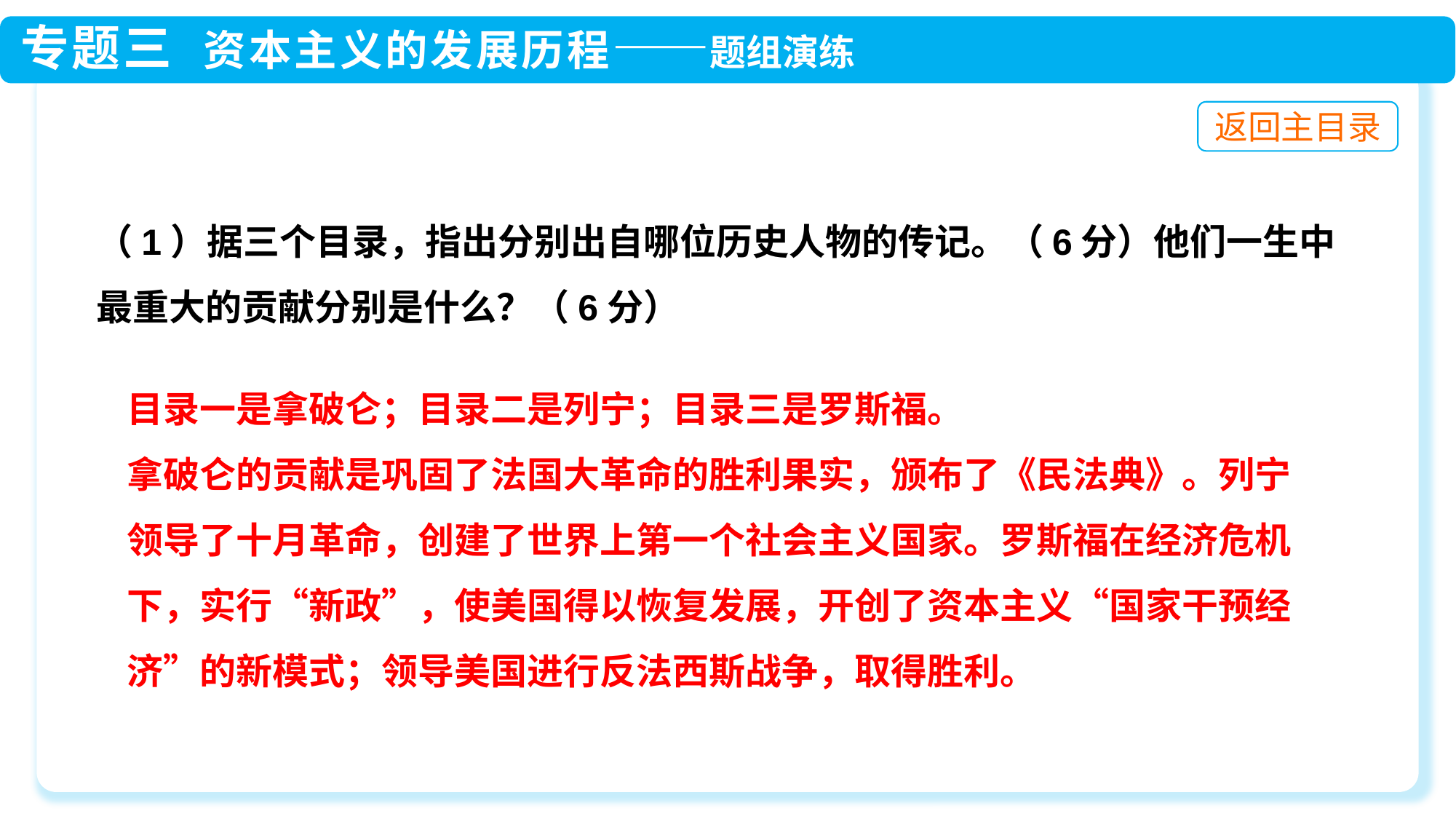

（1）据三个目录，指出分别出自哪位历史人物的传记。（6分）他们一生中最重大的贡献分别是什么？（6分）
目录一是拿破仑；目录二是列宁；目录三是罗斯福。
拿破仑的贡献是巩固了法国大革命的胜利果实，颁布了《民法典》。列宁领导了十月革命，创建了世界上第一个社会主义国家。罗斯福在经济危机下，实行“新政”，使美国得以恢复发展，开创了资本主义“国家干预经济”的新模式；领导美国进行反法西斯战争，取得胜利。